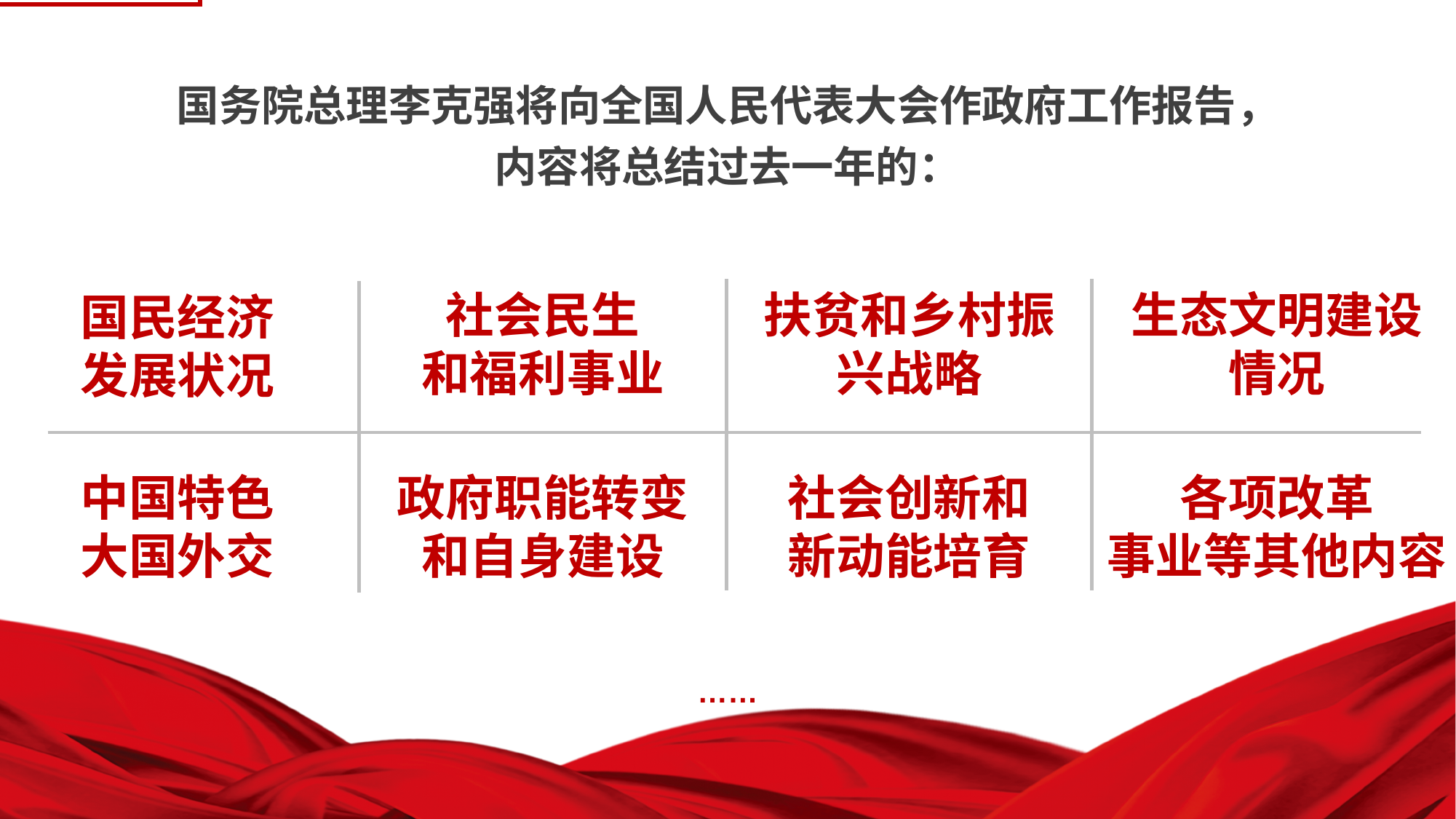

3 政府工作报告

国务院总理李克强将向全国人民代表大会作政府工作报告，
内容将总结过去一年的：
社会民生
和福利事业
扶贫和乡村振兴战略
生态文明建设情况
国民经济
发展状况
中国特色
大国外交
政府职能转变
和自身建设
社会创新和
新动能培育
各项改革
事业等其他内容
……